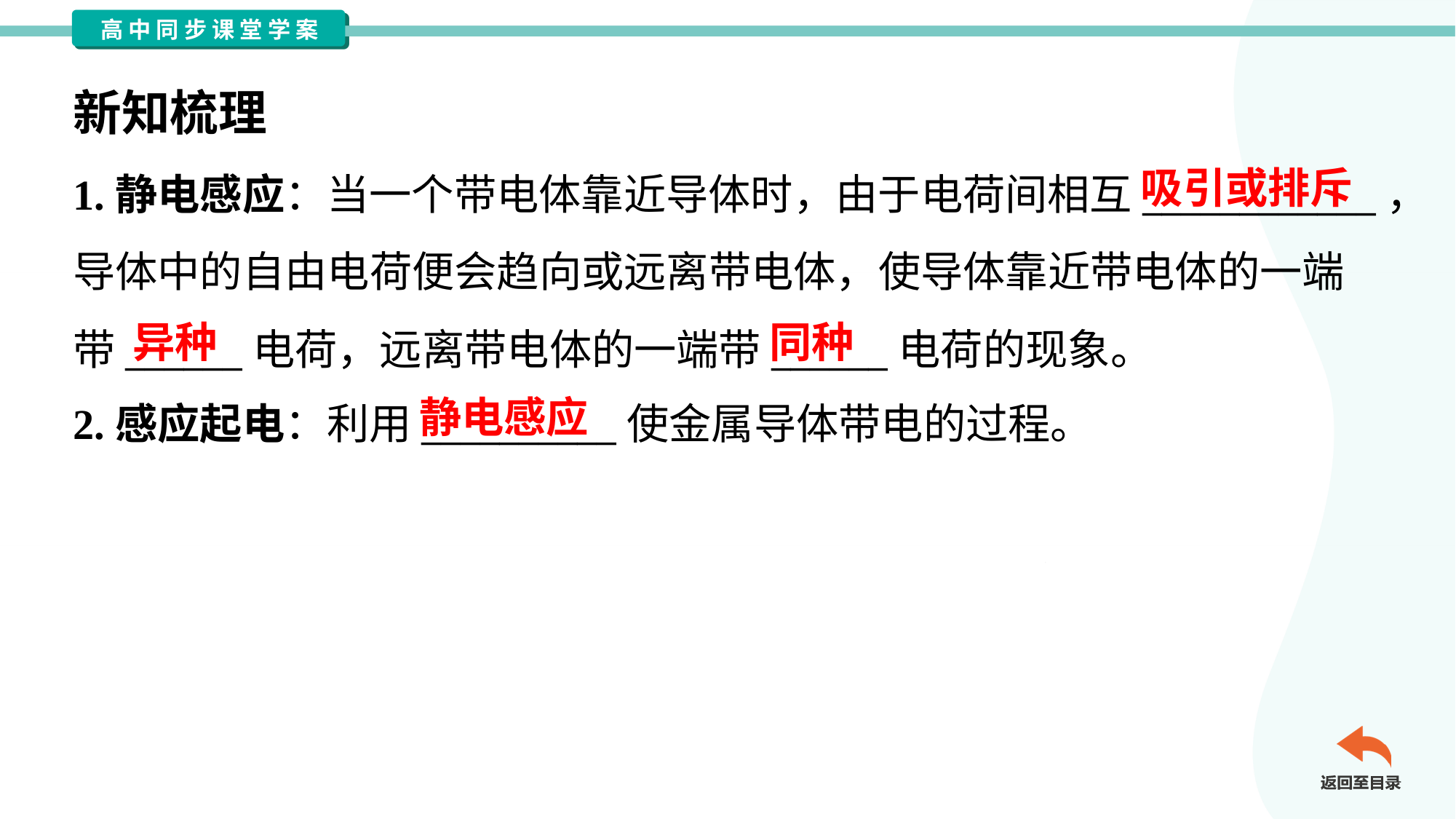

新知梳理
吸引或排斥
1.静电感应：当一个带电体靠近导体时，由于电荷间相互____________，
导体中的自由电荷便会趋向或远离带电体，使导体靠近带电体的一端
带______电荷，远离带电体的一端带______电荷的现象。
2.感应起电：利用__________使金属导体带电的过程。
异种
同种
静电感应